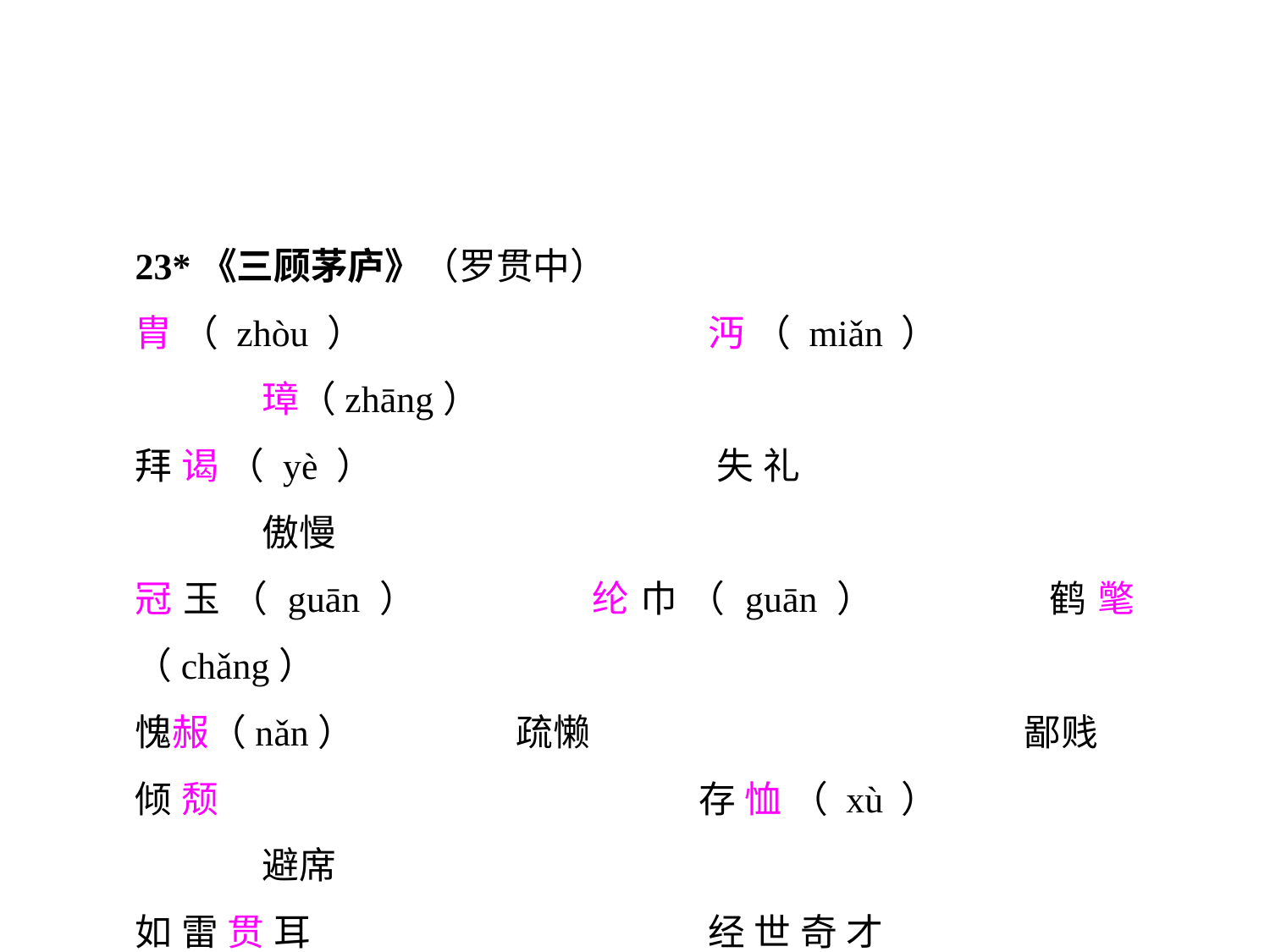

23*《三顾茅庐》（罗贯中）
胄（zhòu）			沔（miǎn）			璋（zhāng）
拜谒（yè）			失礼				傲慢
冠玉（guān）		纶巾（guān）		鹤氅（chǎng）
愧赧（nǎn）		疏懒				鄙贱
倾颓				存恤（xù）			避席
如雷贯耳			经世奇才			思贤如渴
箪食壶浆			顿开茅塞（sè）